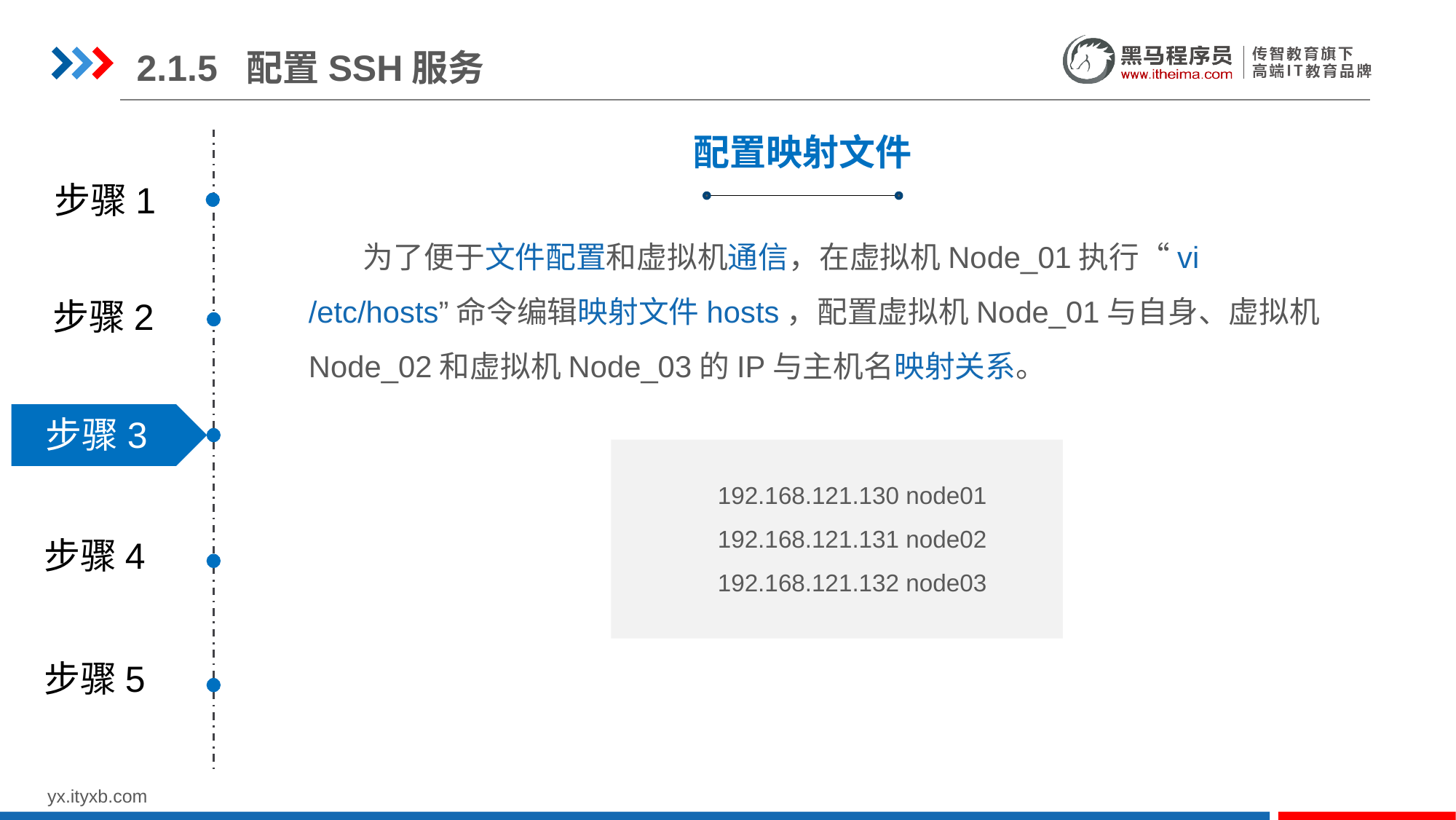

2.1.5  配置SSH服务

配置映射文件
步骤1

为了便于文件配置和虚拟机通信，在虚拟机Node_01执行“vi /etc/hosts”命令编辑映射文件hosts，配置虚拟机Node_01与自身、虚拟机Node_02和虚拟机Node_03的IP与主机名映射关系。
步骤2

步骤3

192.168.121.130 node01
192.168.121.131 node02
192.168.121.132 node03

步骤4

步骤5